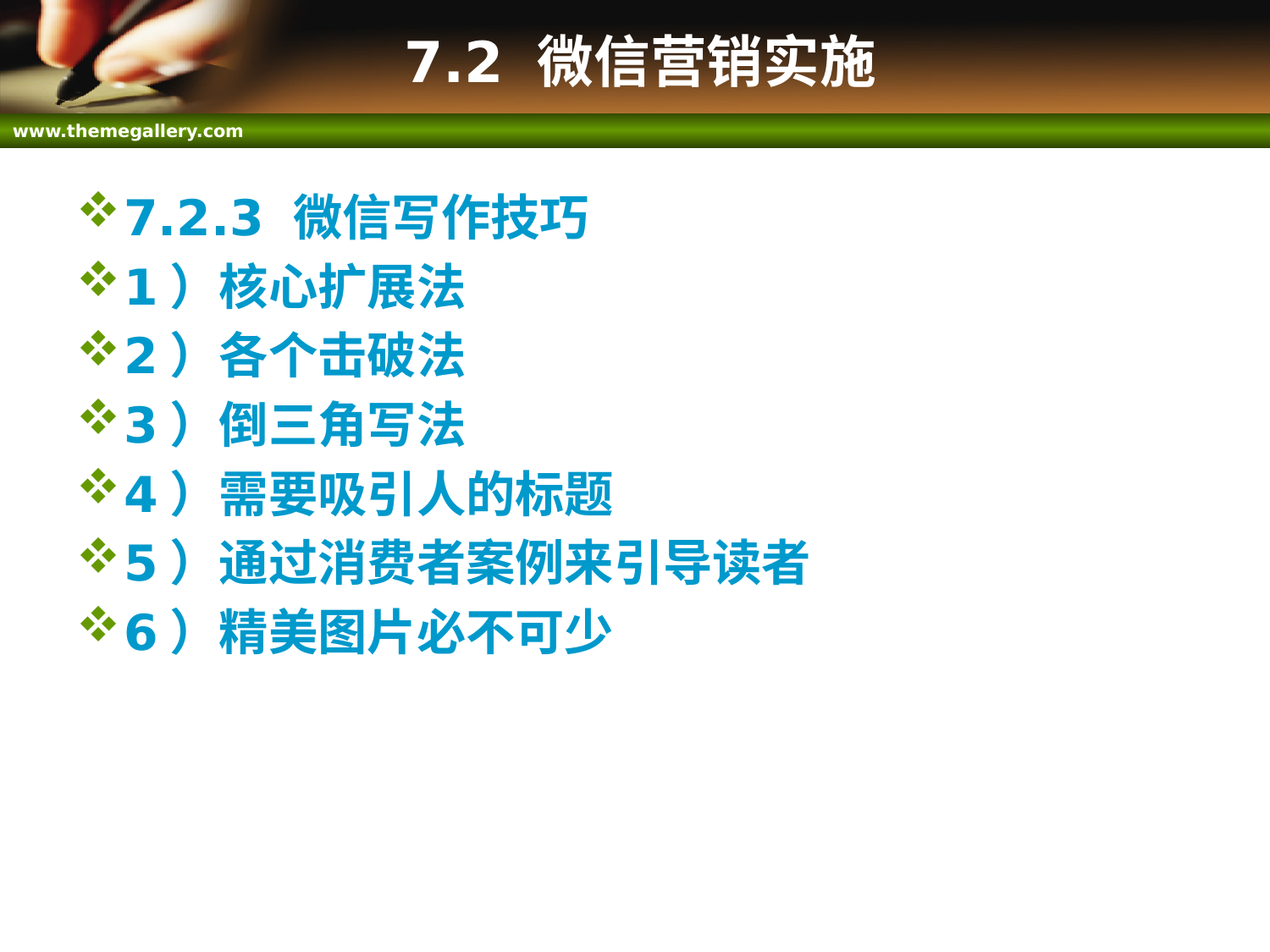

# 7.2 微信营销实施
7.2.3 微信写作技巧
1）核心扩展法
2）各个击破法
3）倒三角写法
4）需要吸引人的标题
5）通过消费者案例来引导读者
6）精美图片必不可少